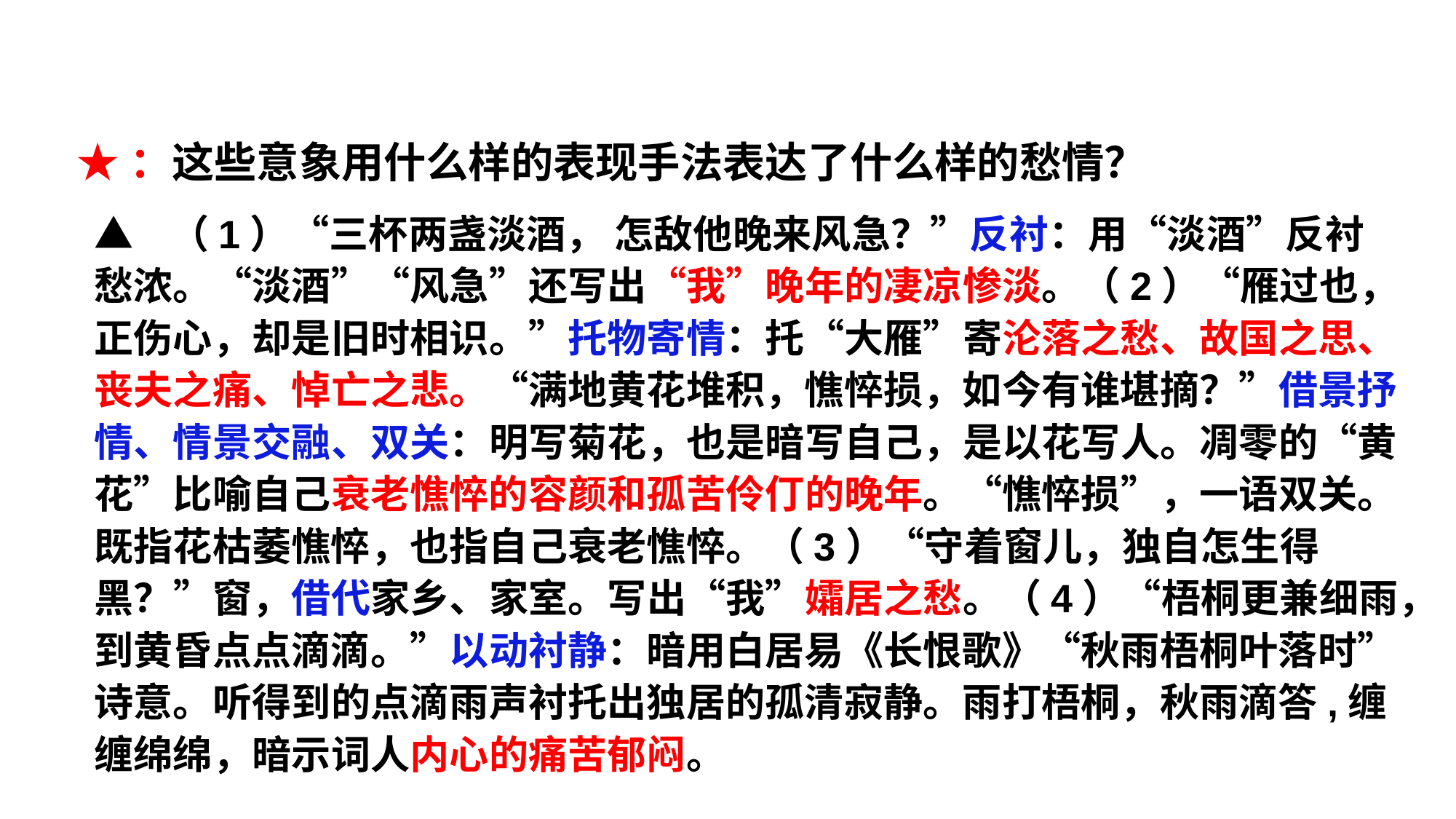

★：这些意象用什么样的表现手法表达了什么样的愁情？
▲   （1）“三杯两盏淡酒， 怎敌他晚来风急？”反衬：用“淡酒”反衬愁浓。“淡酒”“风急”还写出“我”晚年的凄凉惨淡。（2）“雁过也，正伤心，却是旧时相识。”托物寄情：托“大雁”寄沦落之愁、故国之思、丧夫之痛、悼亡之悲。“满地黄花堆积，憔悴损，如今有谁堪摘？”借景抒情、情景交融、双关：明写菊花，也是暗写自己，是以花写人。凋零的“黄花”比喻自己衰老憔悴的容颜和孤苦伶仃的晚年。“憔悴损”，一语双关。既指花枯萎憔悴，也指自己衰老憔悴。（3）“守着窗儿，独自怎生得黑？”窗，借代家乡、家室。写出“我”孀居之愁。（4）“梧桐更兼细雨，到黄昏点点滴滴。”以动衬静：暗用白居易《长恨歌》“秋雨梧桐叶落时”诗意。听得到的点滴雨声衬托出独居的孤清寂静。雨打梧桐，秋雨滴答,缠缠绵绵，暗示词人内心的痛苦郁闷。